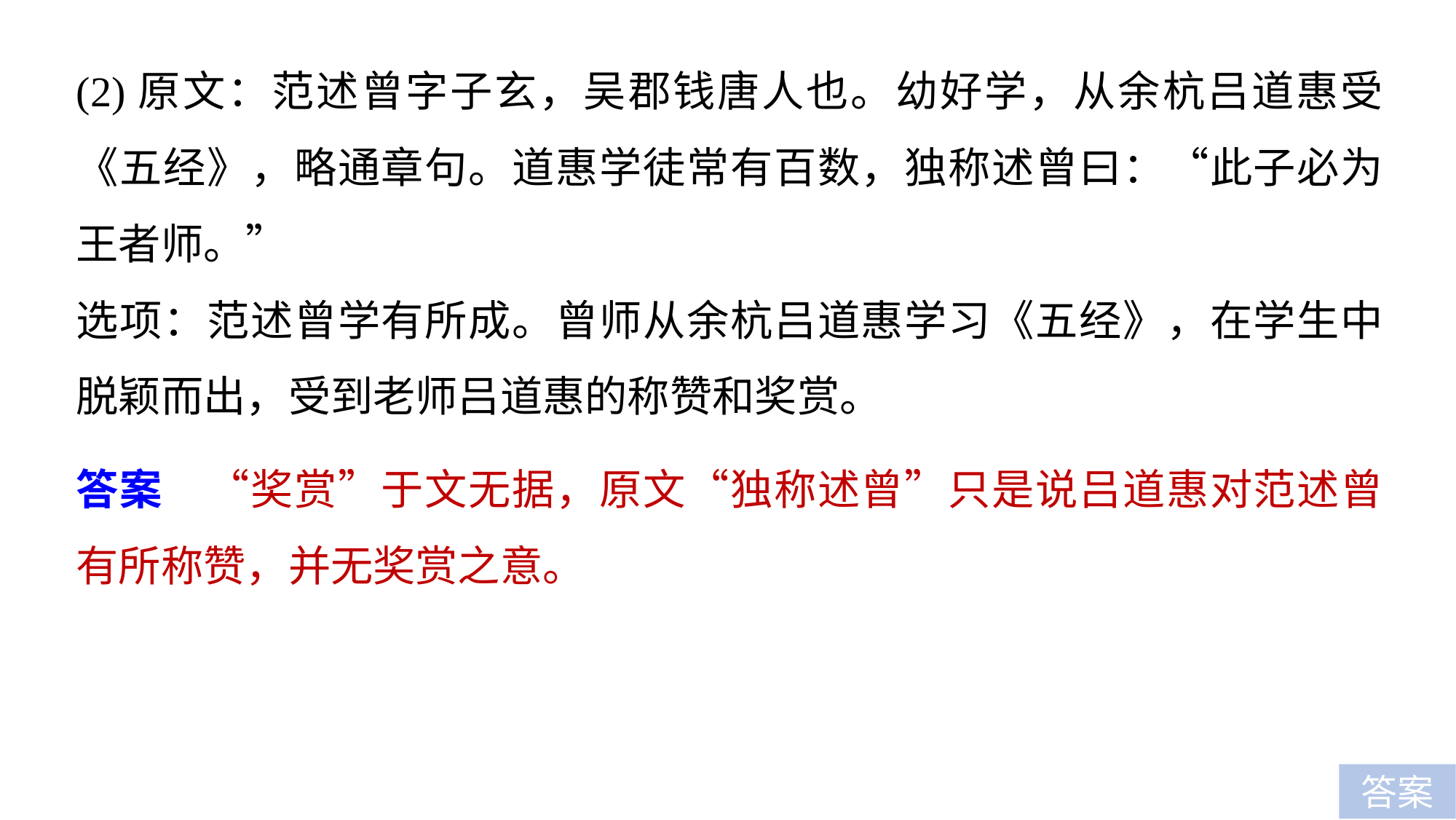

(2)原文：范述曾字子玄，吴郡钱唐人也。幼好学，从余杭吕道惠受《五经》，略通章句。道惠学徒常有百数，独称述曾曰：“此子必为王者师。”
选项：范述曾学有所成。曾师从余杭吕道惠学习《五经》，在学生中脱颖而出，受到老师吕道惠的称赞和奖赏。
答案　“奖赏”于文无据，原文“独称述曾”只是说吕道惠对范述曾有所称赞，并无奖赏之意。
答案